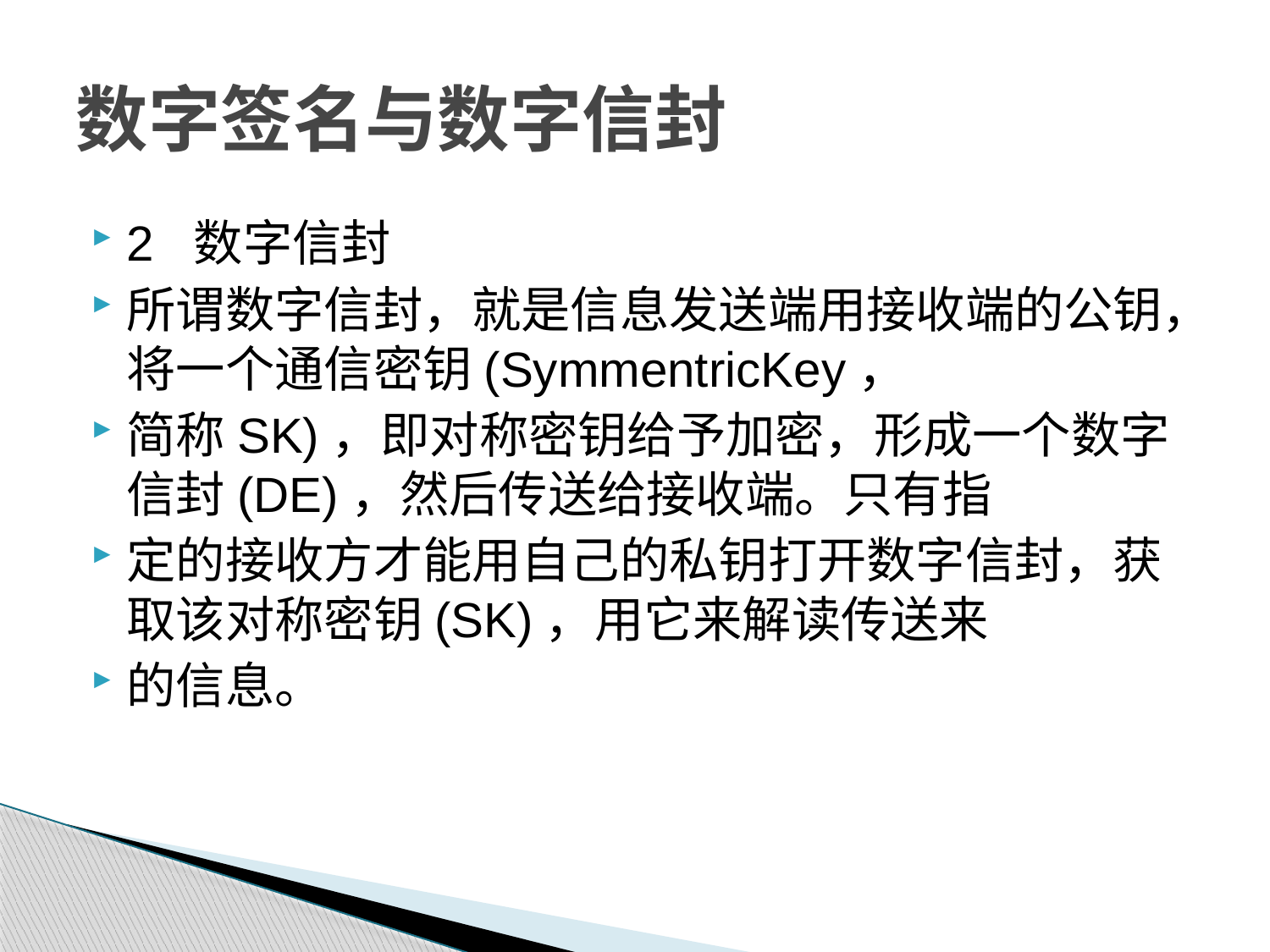

# 数字签名与数字信封
2  数字信封
所谓数字信封，就是信息发送端用接收端的公钥，将一个通信密钥(SymmentricKey，
简称SK)，即对称密钥给予加密，形成一个数字信封(DE)，然后传送给接收端。只有指
定的接收方才能用自己的私钥打开数字信封，获取该对称密钥(SK)，用它来解读传送来
的信息。